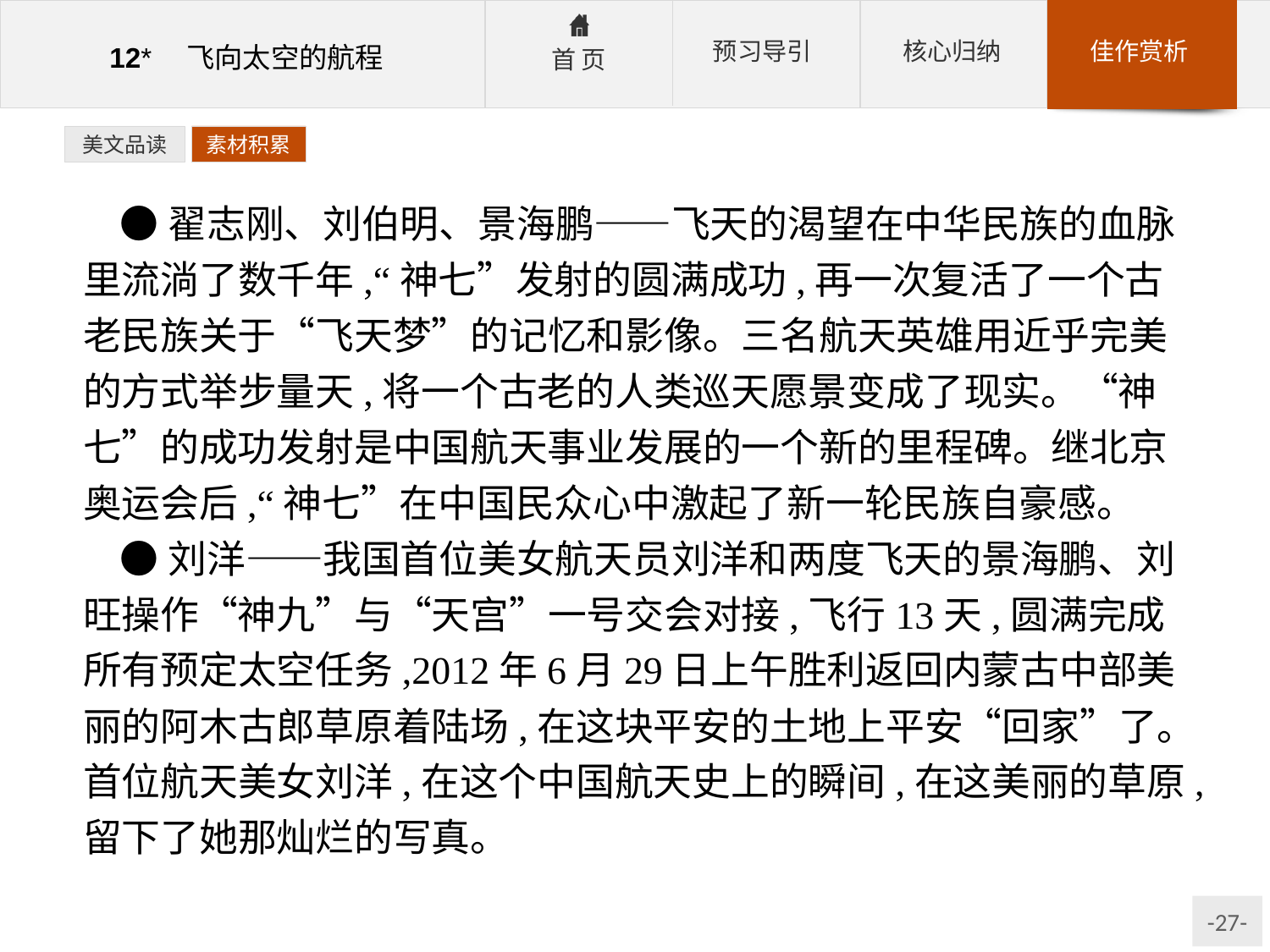

美文品读
素材积累
●翟志刚、刘伯明、景海鹏——飞天的渴望在中华民族的血脉里流淌了数千年,“神七”发射的圆满成功,再一次复活了一个古老民族关于“飞天梦”的记忆和影像。三名航天英雄用近乎完美的方式举步量天,将一个古老的人类巡天愿景变成了现实。“神七”的成功发射是中国航天事业发展的一个新的里程碑。继北京奥运会后,“神七”在中国民众心中激起了新一轮民族自豪感。
●刘洋——我国首位美女航天员刘洋和两度飞天的景海鹏、刘旺操作“神九”与“天宫”一号交会对接,飞行13天,圆满完成所有预定太空任务,2012年6月29日上午胜利返回内蒙古中部美丽的阿木古郎草原着陆场,在这块平安的土地上平安“回家”了。首位航天美女刘洋,在这个中国航天史上的瞬间,在这美丽的草原,留下了她那灿烂的写真。